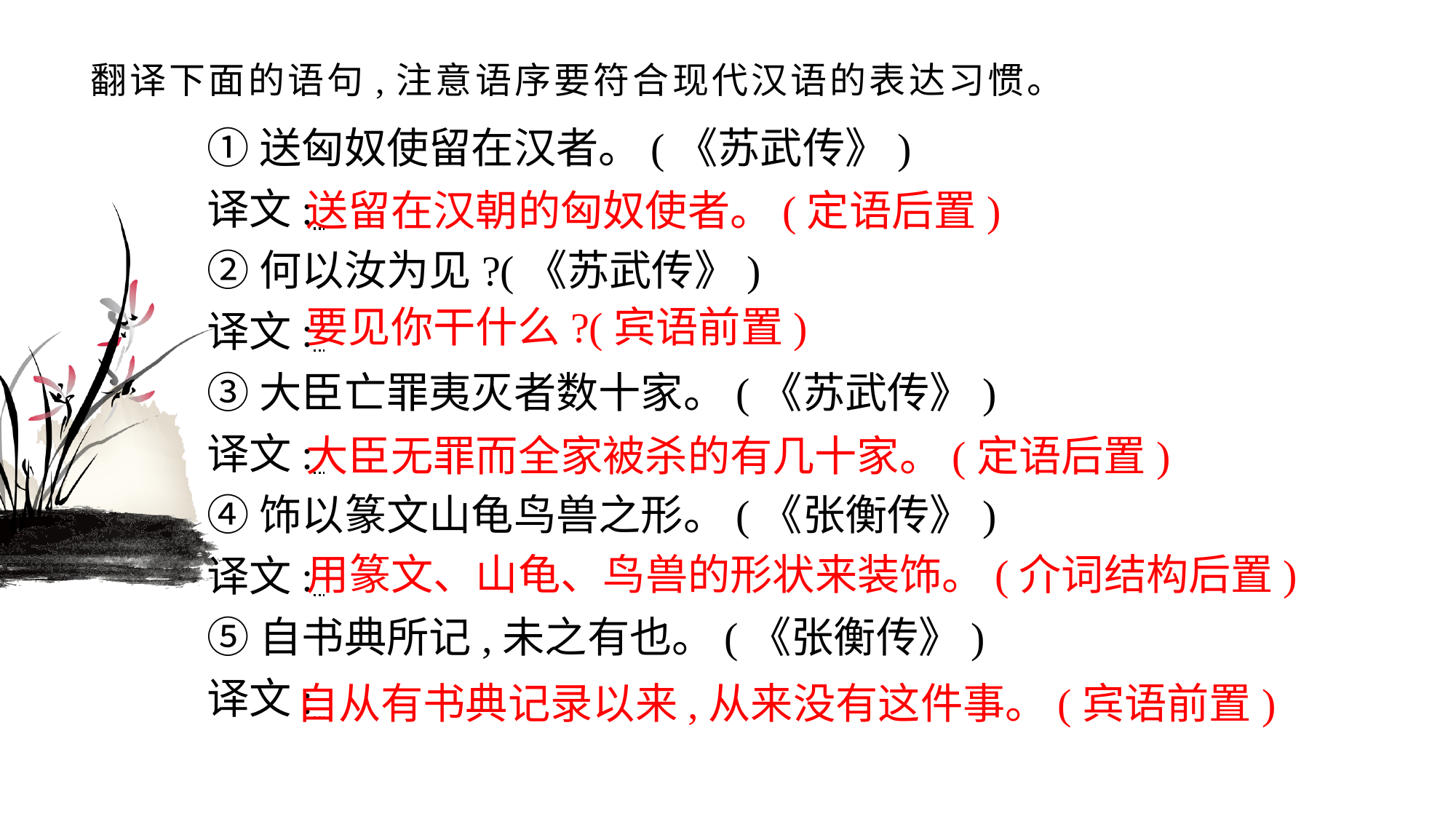

# 翻译下面的语句,注意语序要符合现代汉语的表达习惯。
①送匈奴使留在汉者。(《苏武传》)
译文:
②何以汝为见?(《苏武传》)
译文:
③大臣亡罪夷灭者数十家。(《苏武传》)
译文:
④饰以篆文山龟鸟兽之形。(《张衡传》)
译文:
⑤自书典所记,未之有也。(《张衡传》)
译文:
送留在汉朝的匈奴使者。(定语后置)
要见你干什么?(宾语前置)
大臣无罪而全家被杀的有几十家。(定语后置)
用篆文、山龟、鸟兽的形状来装饰。(介词结构后置)
自从有书典记录以来,从来没有这件事。(宾语前置)